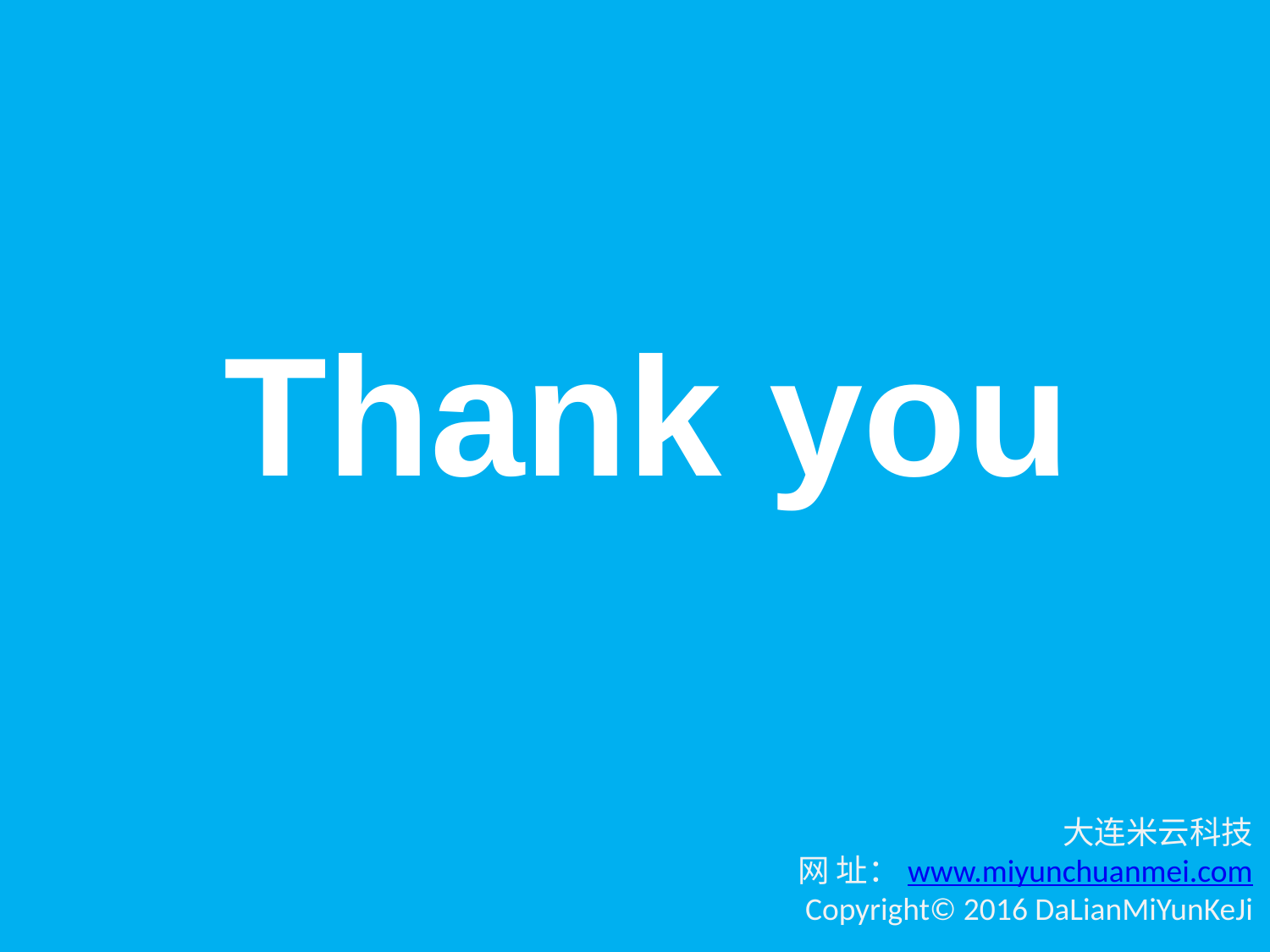

Thank you
大连米云科技
网 址：www.miyunchuanmei.com
Copyright© 2016 DaLianMiYunKeJi